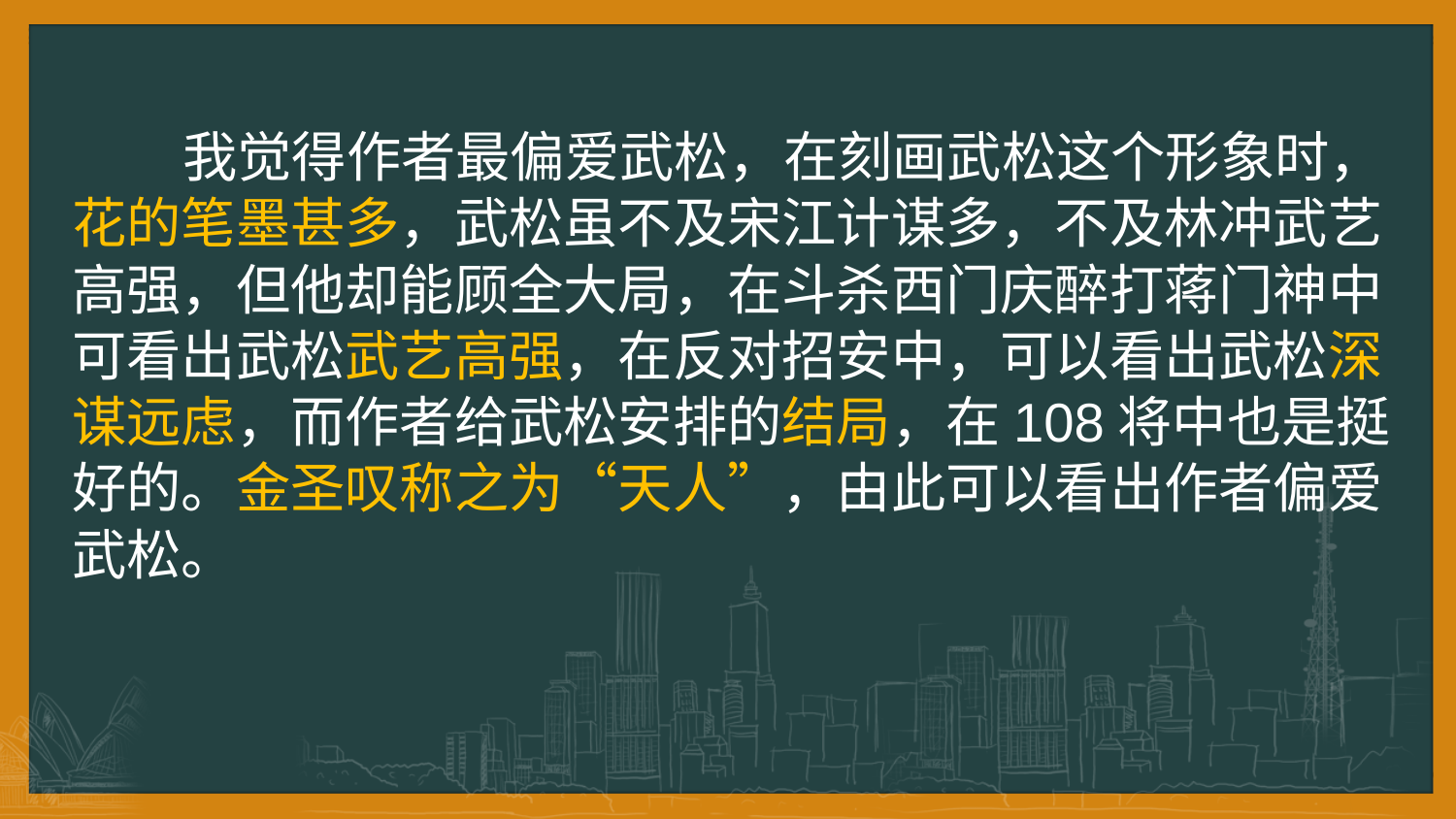

我觉得作者最偏爱武松，在刻画武松这个形象时，花的笔墨甚多，武松虽不及宋江计谋多，不及林冲武艺高强，但他却能顾全大局，在斗杀西门庆醉打蒋门神中可看出武松武艺高强，在反对招安中，可以看出武松深谋远虑，而作者给武松安排的结局，在108将中也是挺好的。金圣叹称之为“天人”，由此可以看出作者偏爱武松。